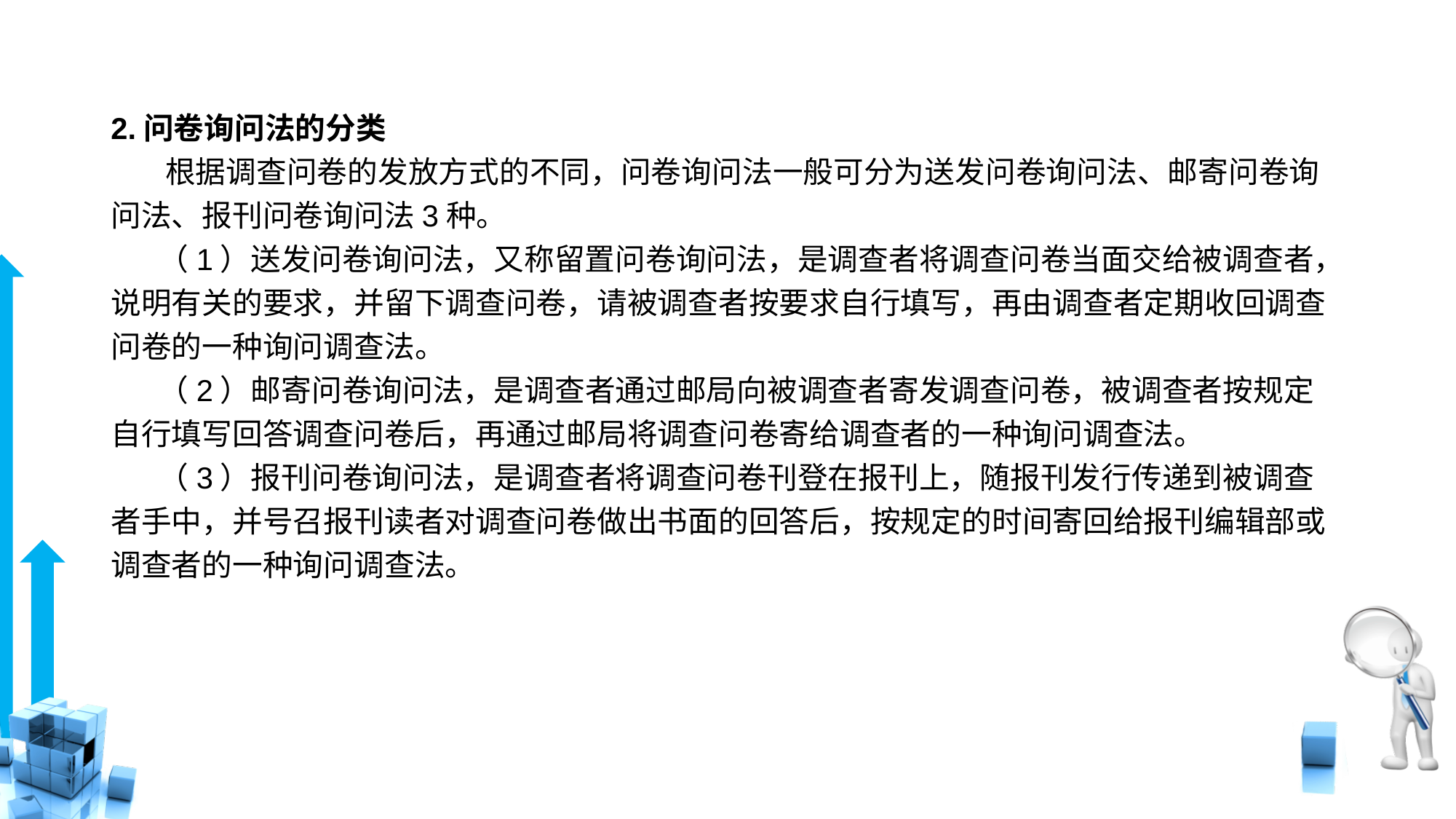

# 2.问卷询问法的分类
       根据调查问卷的发放方式的不同，问卷询问法一般可分为送发问卷询问法、邮寄问卷询问法、报刊问卷询问法3种。
      （1）送发问卷询问法，又称留置问卷询问法，是调查者将调查问卷当面交给被调查者，说明有关的要求，并留下调查问卷，请被调查者按要求自行填写，再由调查者定期收回调查问卷的一种询问调查法。
      （2）邮寄问卷询问法，是调查者通过邮局向被调查者寄发调查问卷，被调查者按规定自行填写回答调查问卷后，再通过邮局将调查问卷寄给调查者的一种询问调查法。
      （3）报刊问卷询问法，是调查者将调查问卷刊登在报刊上，随报刊发行传递到被调查者手中，并号召报刊读者对调查问卷做出书面的回答后，按规定的时间寄回给报刊编辑部或调查者的一种询问调查法。